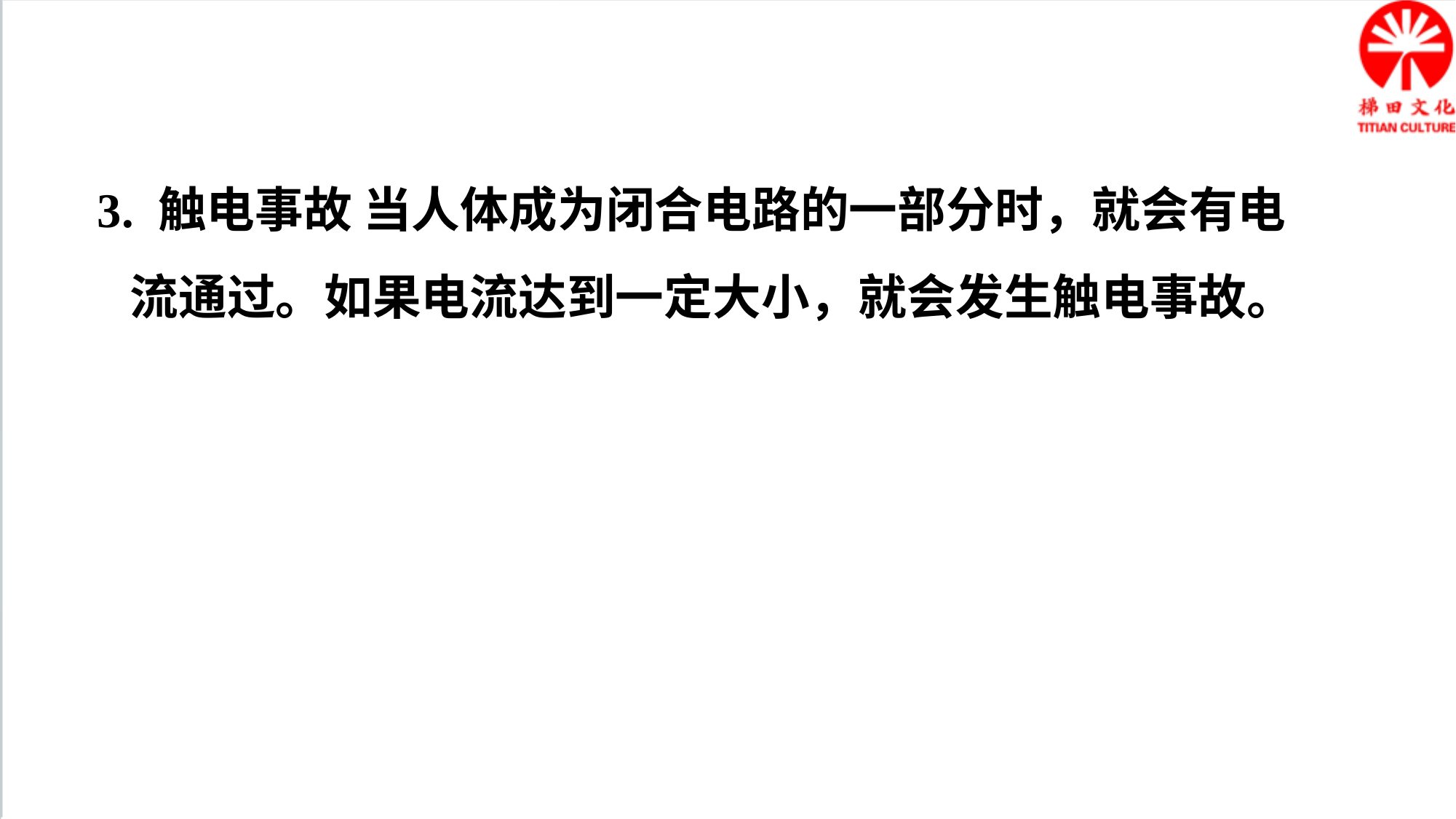

3. 触电事故 当人体成为闭合电路的一部分时，就会有电流通过。如果电流达到一定大小，就会发生触电事故。